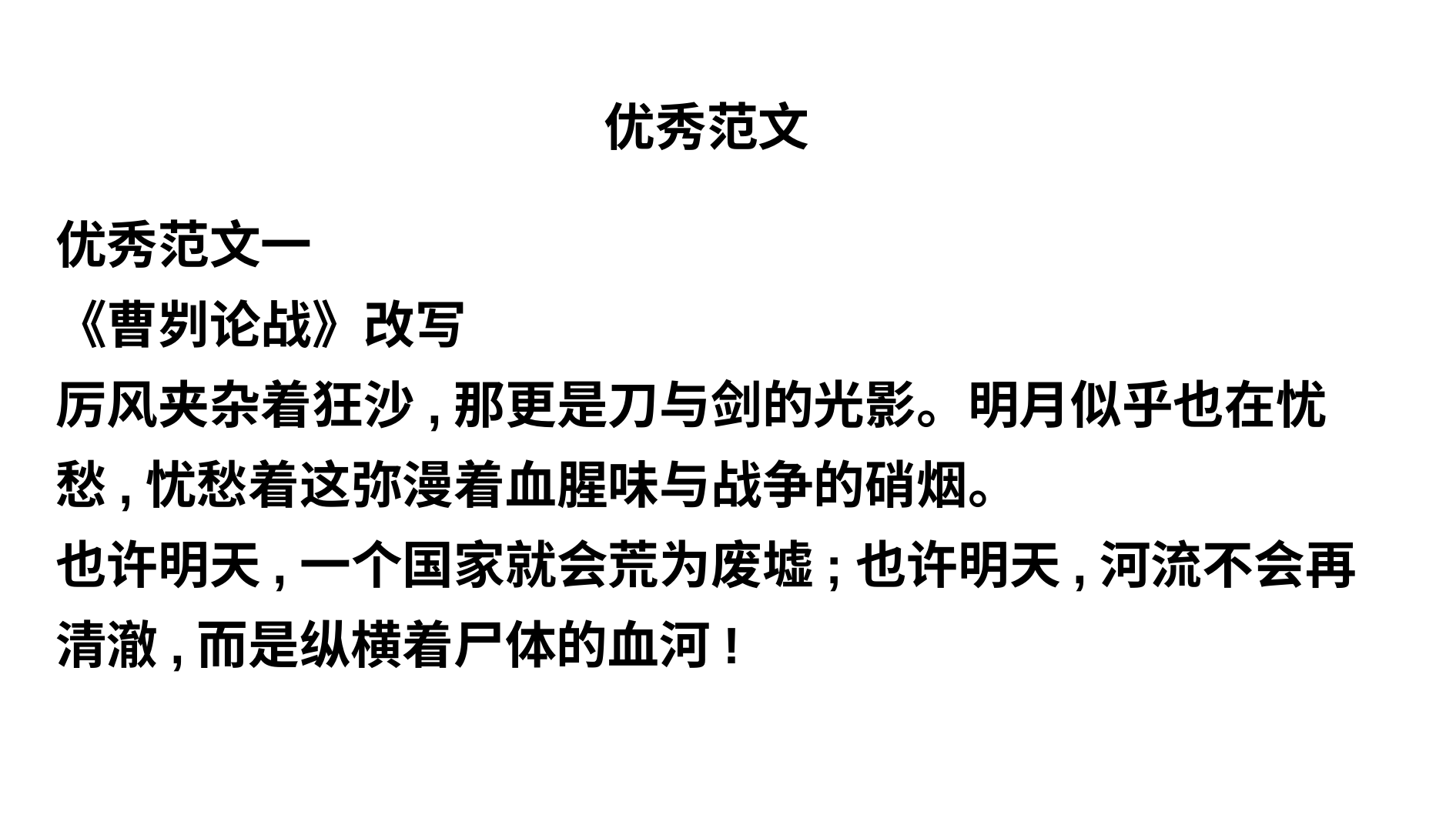

优秀范文
优秀范文一
《曹刿论战》改写
厉风夹杂着狂沙,那更是刀与剑的光影。明月似乎也在忧愁,忧愁着这弥漫着血腥味与战争的硝烟。
也许明天,一个国家就会荒为废墟;也许明天,河流不会再清澈,而是纵横着尸体的血河!